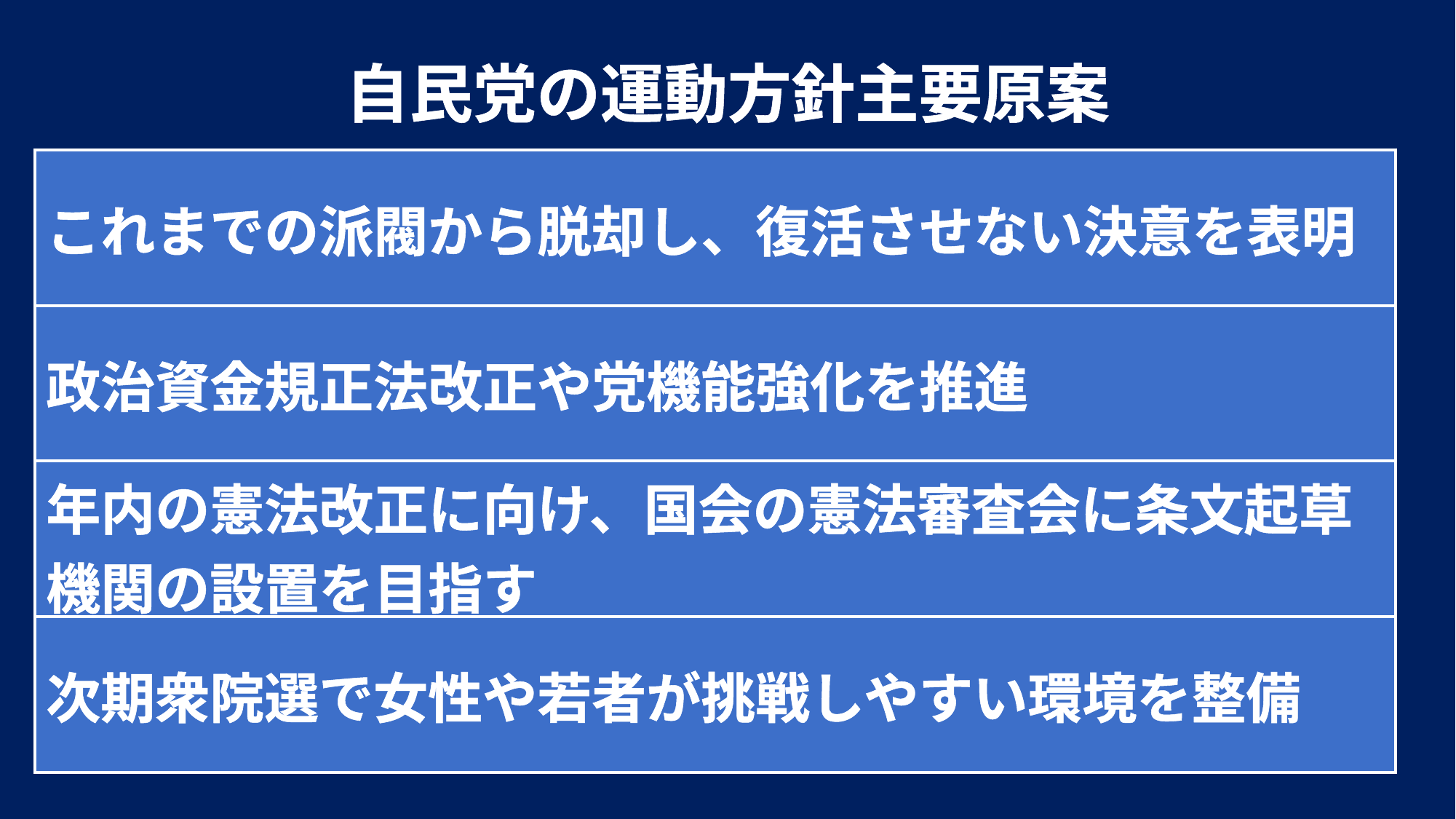

自民党の運動方針主要原案
| これまでの派閥から脱却し、復活させない決意を表明 |
| --- |
| 政治資金規正法改正や党機能強化を推進 |
| 年内の憲法改正に向け、国会の憲法審査会に条文起草機関の設置を目指す |
| 次期衆院選で女性や若者が挑戦しやすい環境を整備 |